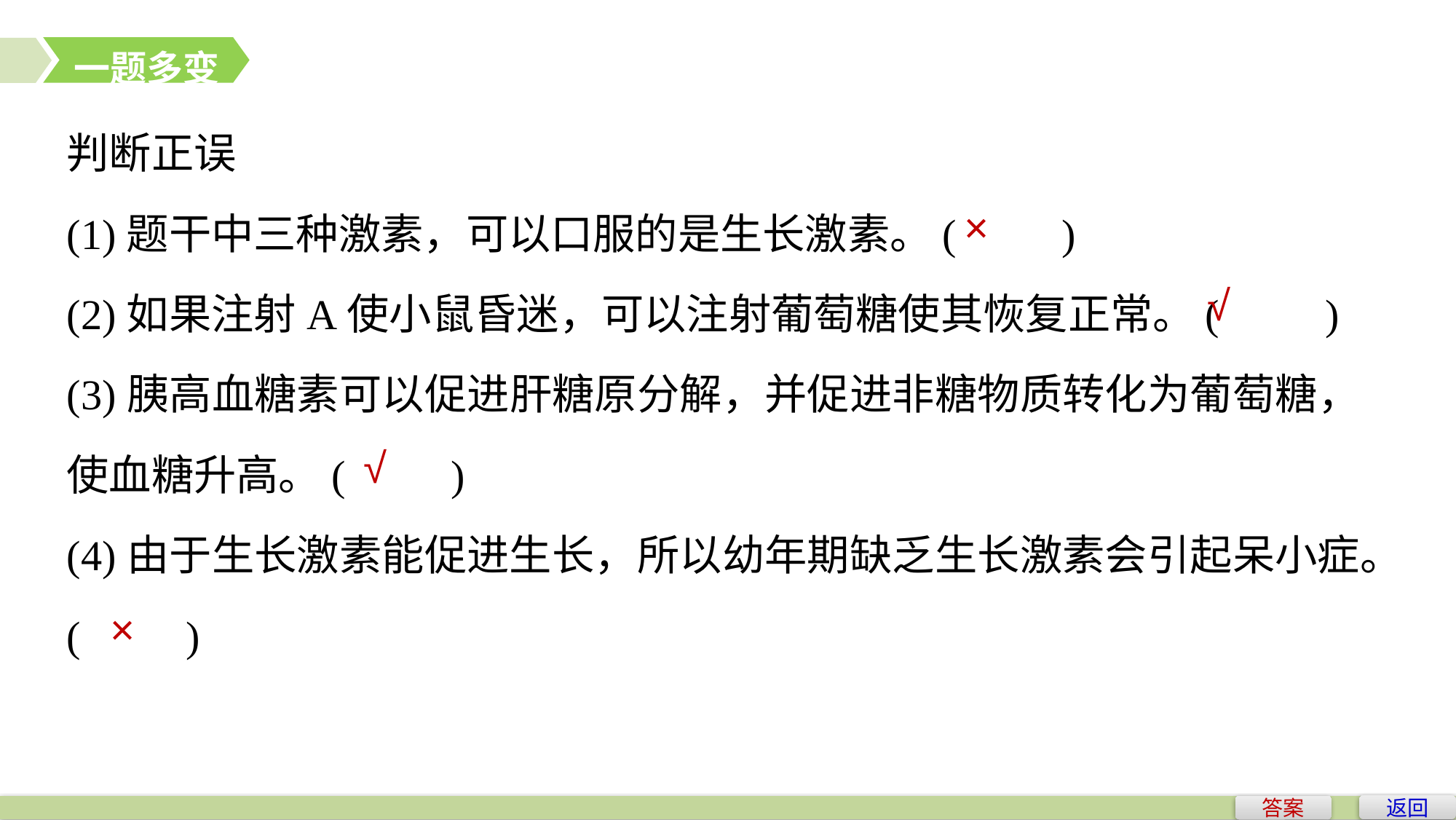

一题多变

判断正误
(1)题干中三种激素，可以口服的是生长激素。(　　)
(2)如果注射A使小鼠昏迷，可以注射葡萄糖使其恢复正常。(　　)
(3)胰高血糖素可以促进肝糖原分解，并促进非糖物质转化为葡萄糖，使血糖升高。(　　)
(4)由于生长激素能促进生长，所以幼年期缺乏生长激素会引起呆小症。(　　)
×
√
√
×
返回
答案